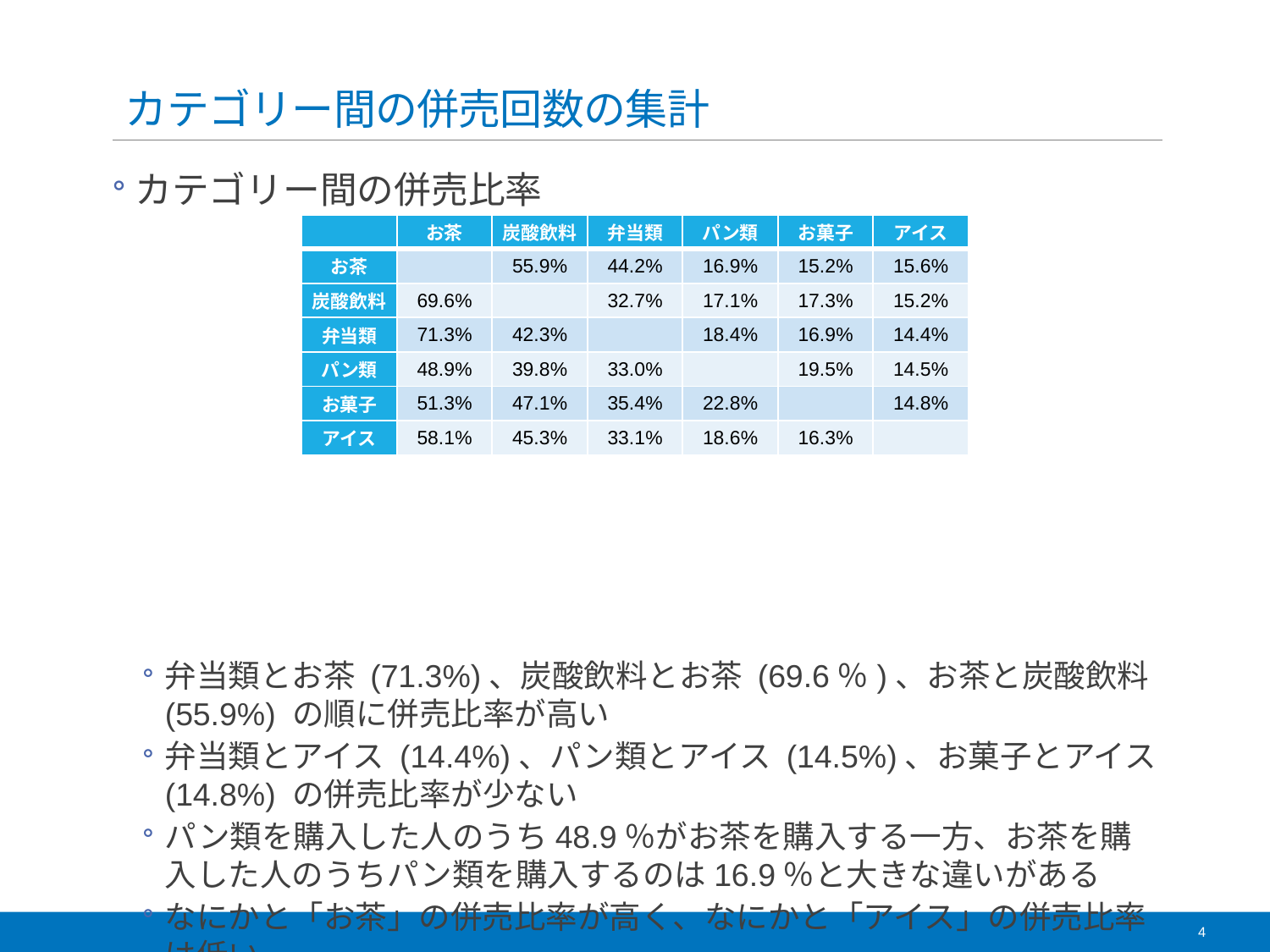

# カテゴリー間の併売回数の集計
カテゴリー間の併売比率

弁当類とお茶 (71.3%)、炭酸飲料とお茶 (69.6％)、お茶と炭酸飲料 (55.9%) の順に併売比率が高い
弁当類とアイス (14.4%)、パン類とアイス (14.5%)、お菓子とアイス (14.8%) の併売比率が少ない
パン類を購入した人のうち48.9％がお茶を購入する一方、お茶を購入した人のうちパン類を購入するのは16.9％と大きな違いがある
なにかと「お茶」の併売比率が高く、なにかと「アイス」の併売比率は低い

|  | お茶 | 炭酸飲料 | 弁当類 | パン類 | お菓子 | アイス |
| --- | --- | --- | --- | --- | --- | --- |
| お茶 |  | 55.9% | 44.2% | 16.9% | 15.2% | 15.6% |
| 炭酸飲料 | 69.6% |  | 32.7% | 17.1% | 17.3% | 15.2% |
| 弁当類 | 71.3% | 42.3% |  | 18.4% | 16.9% | 14.4% |
| パン類 | 48.9% | 39.8% | 33.0% |  | 19.5% | 14.5% |
| お菓子 | 51.3% | 47.1% | 35.4% | 22.8% |  | 14.8% |
| アイス | 58.1% | 45.3% | 33.1% | 18.6% | 16.3% |  |
4